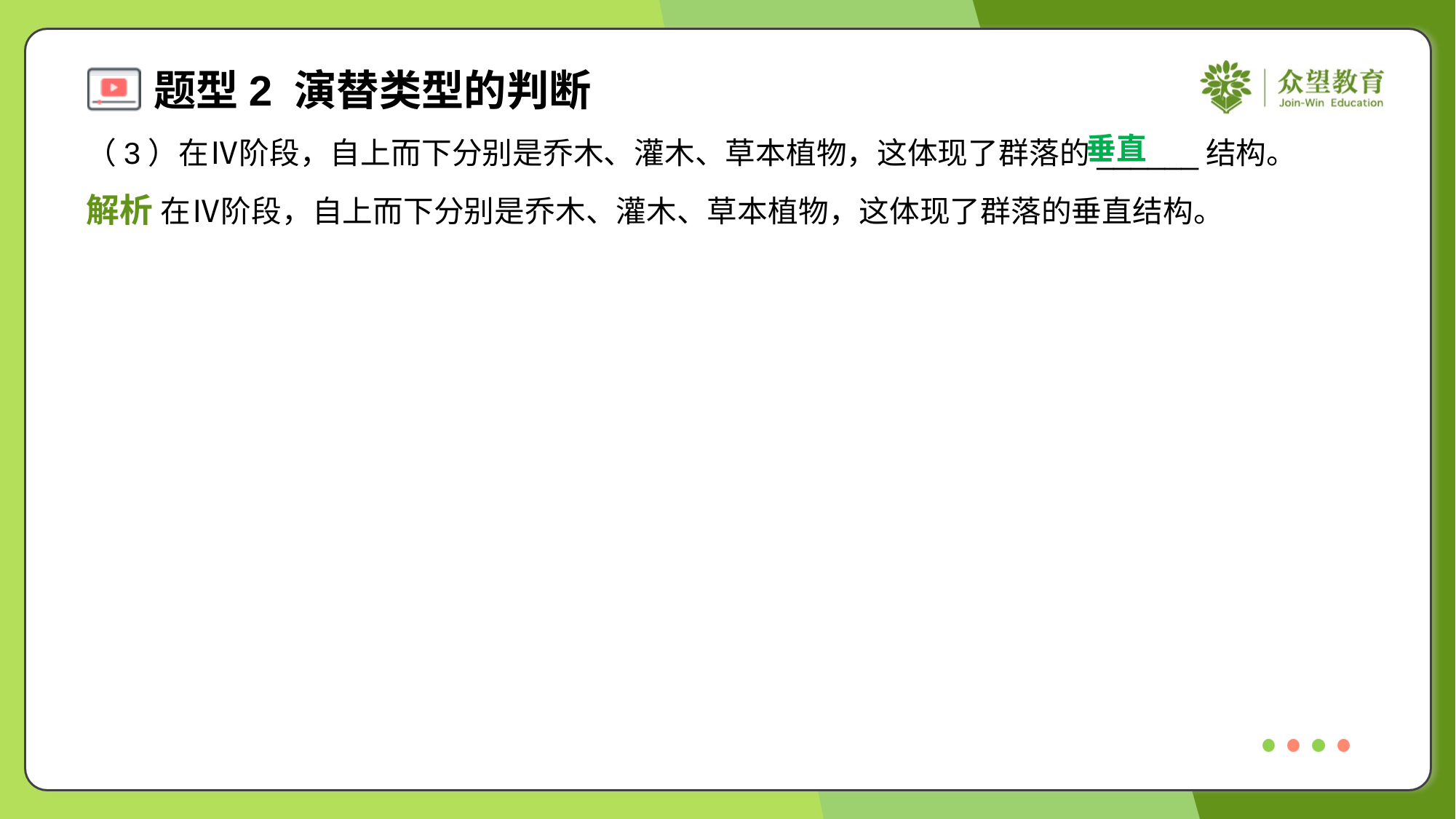

垂直
（3）在Ⅳ阶段，自上而下分别是乔木、灌木、草本植物，这体现了群落的______结构。
解析 在Ⅳ阶段，自上而下分别是乔木、灌木、草本植物，这体现了群落的垂直结构。